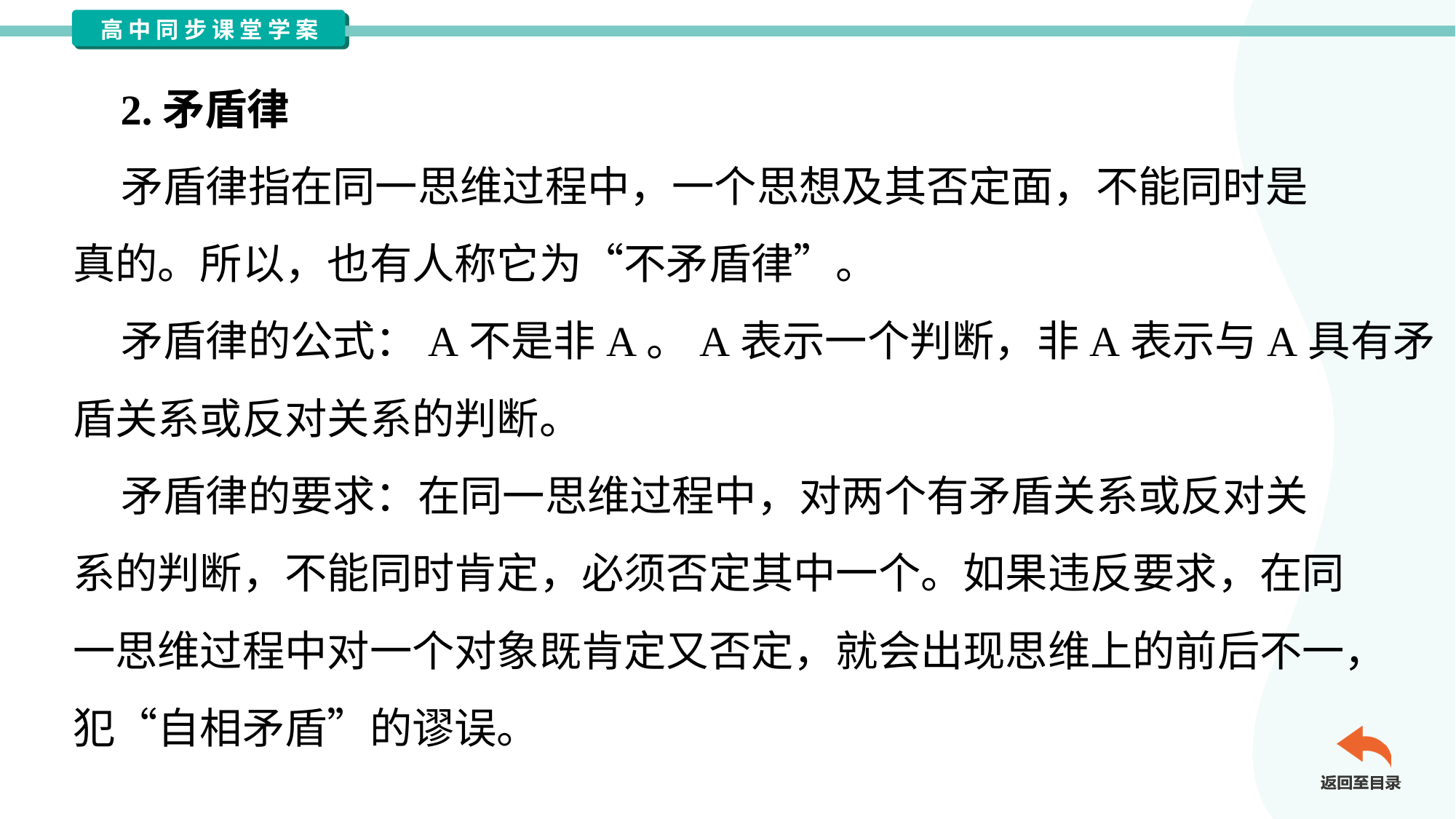

2.矛盾律
    矛盾律指在同一思维过程中，一个思想及其否定面，不能同时是
真的。所以，也有人称它为“不矛盾律”。
    矛盾律的公式：A不是非A。A表示一个判断，非A表示与A具有矛
盾关系或反对关系的判断。
    矛盾律的要求：在同一思维过程中，对两个有矛盾关系或反对关
系的判断，不能同时肯定，必须否定其中一个。如果违反要求，在同
一思维过程中对一个对象既肯定又否定，就会出现思维上的前后不一，
犯“自相矛盾”的谬误。